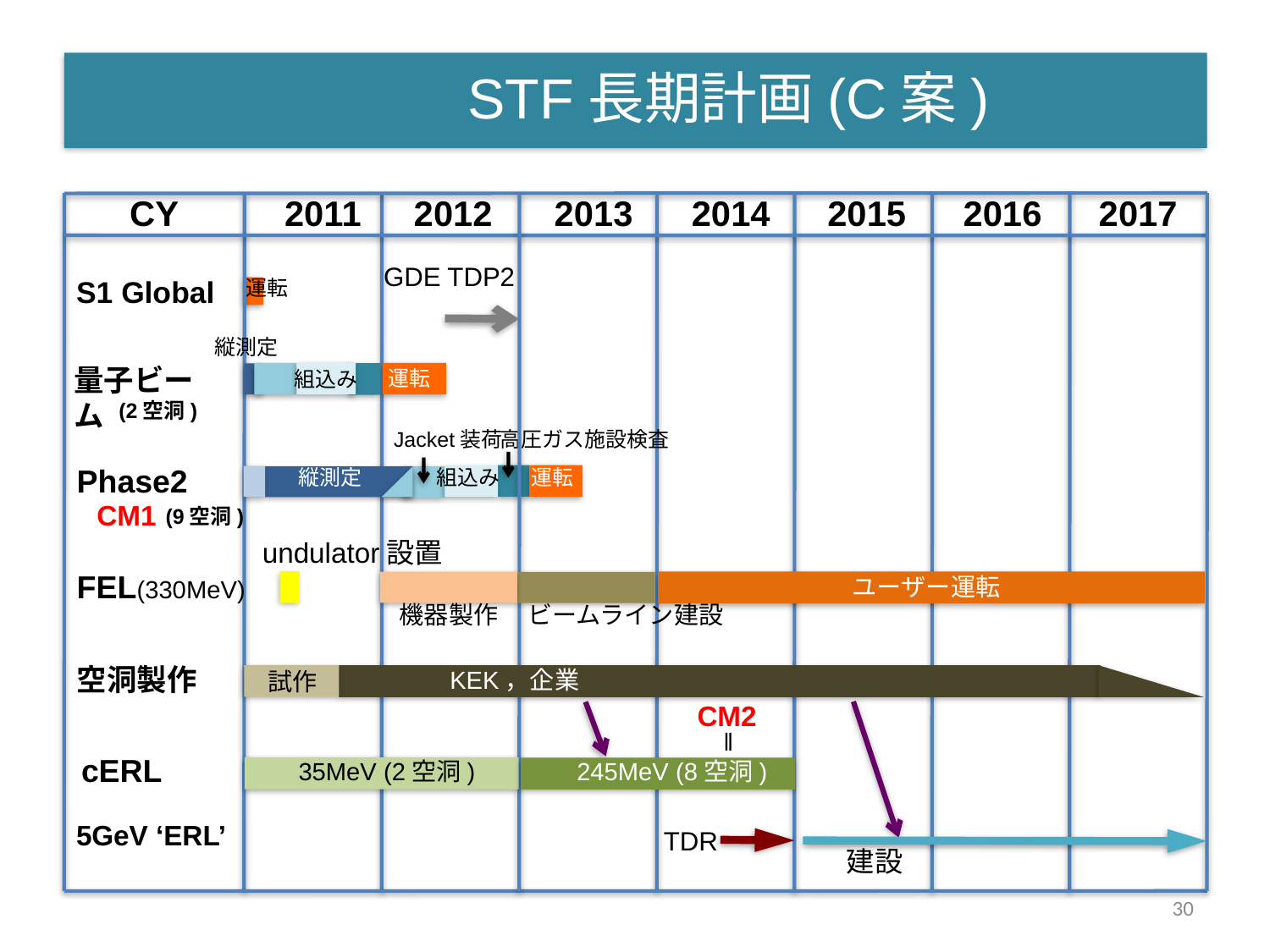

STF長期計画(C案)

CY
2011
2012
2013
2014
2015
2016
2017
GDE TDP2
S1 Global
運転

縦測定
量子ビーム
運転
組込み

(2空洞)
Jacket装荷
高圧ガス施設検査
Phase2
縦測定
組込み
運転

CM1
(9空洞)
undulator設置
FEL(330MeV)
ユーザー運転

ビームライン建設
機器製作
空洞製作
KEK，企業
試作

CM2
‖
cERL
35MeV (2空洞)
245MeV (8空洞)

5GeV ‘ERL’
TDR
建設
30